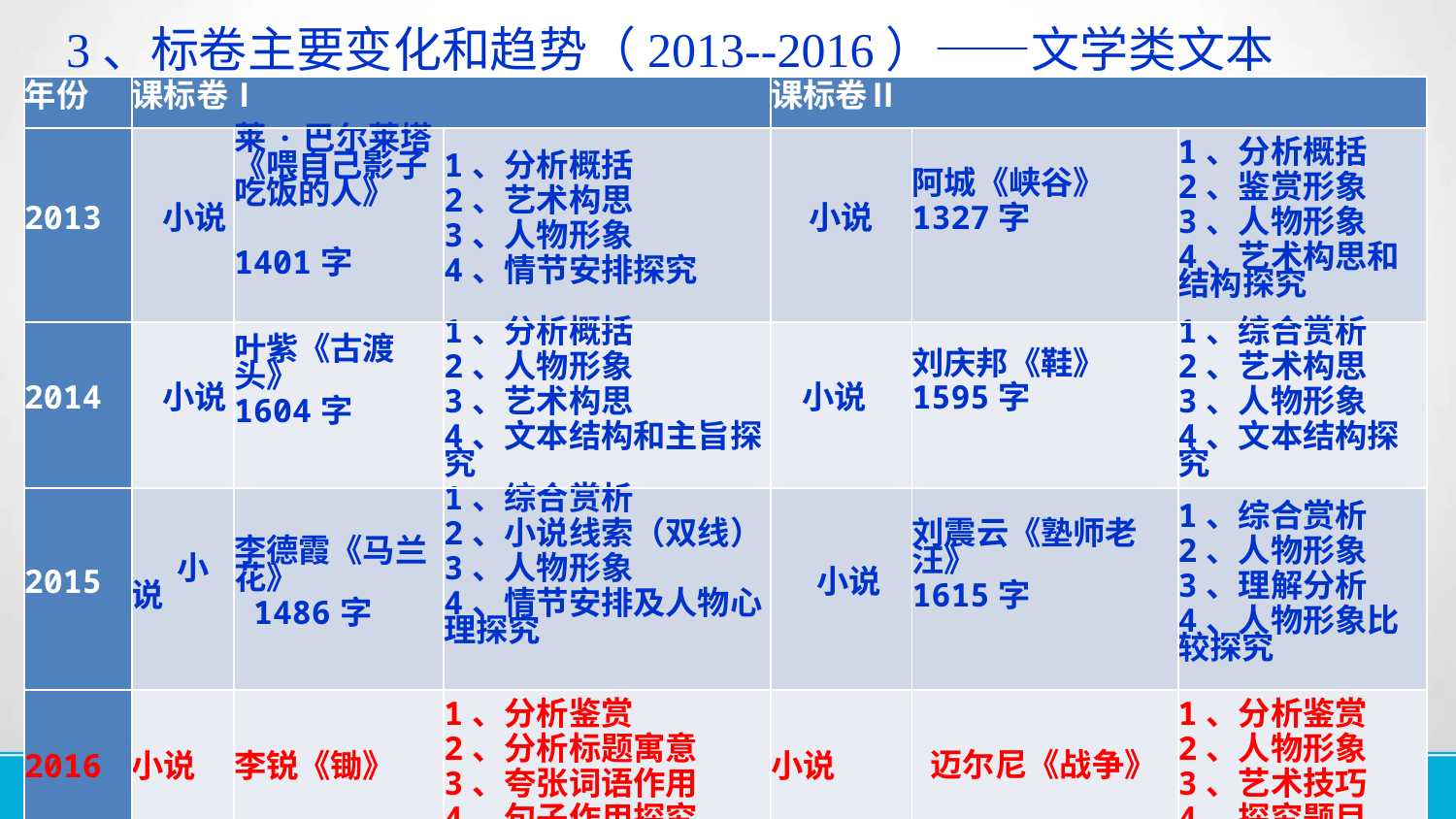

3、标卷主要变化和趋势（2013--2016）——文学类文本
| 年份 | 课标卷Ⅰ |  |  | 课标卷Ⅱ |  |  |
| --- | --- | --- | --- | --- | --- | --- |
| 2013 | 小说 | 莱·巴尔莱塔《喂自己影子吃饭的人》 1401字 | 1、分析概括 2、艺术构思 3、人物形象 4、情节安排探究 | 小说 | 阿城《峡谷》 1327字 | 1、分析概括 2、鉴赏形象 3、人物形象 4、艺术构思和结构探究 |
| 2014 | 小说 | 叶紫《古渡头》          1604字 | 1、分析概括 2、人物形象 3、艺术构思 4、文本结构和主旨探究 | 小说 | 刘庆邦《鞋》   1595字 | 1、综合赏析 2、艺术构思 3、人物形象 4、文本结构探究 |
| 2015 | 小说 | 李德霞《马兰花》  1486字 | 1、综合赏析 2、小说线索（双线） 3、人物形象 4、情节安排及人物心理探究 | 小说 | 刘震云《塾师老汪》 1615字 | 1、综合赏析 2、人物形象 3、理解分析 4、人物形象比较探究 |
| 2016 | 小说 | 李锐《锄》 | 1、分析鉴赏 2、分析标题寓意 3、夸张词语作用 4、句子作用探究 | 小说 | 迈尔尼《战争》 | 1、分析鉴赏 2、人物形象 3、艺术技巧 4、探究题目 |

#